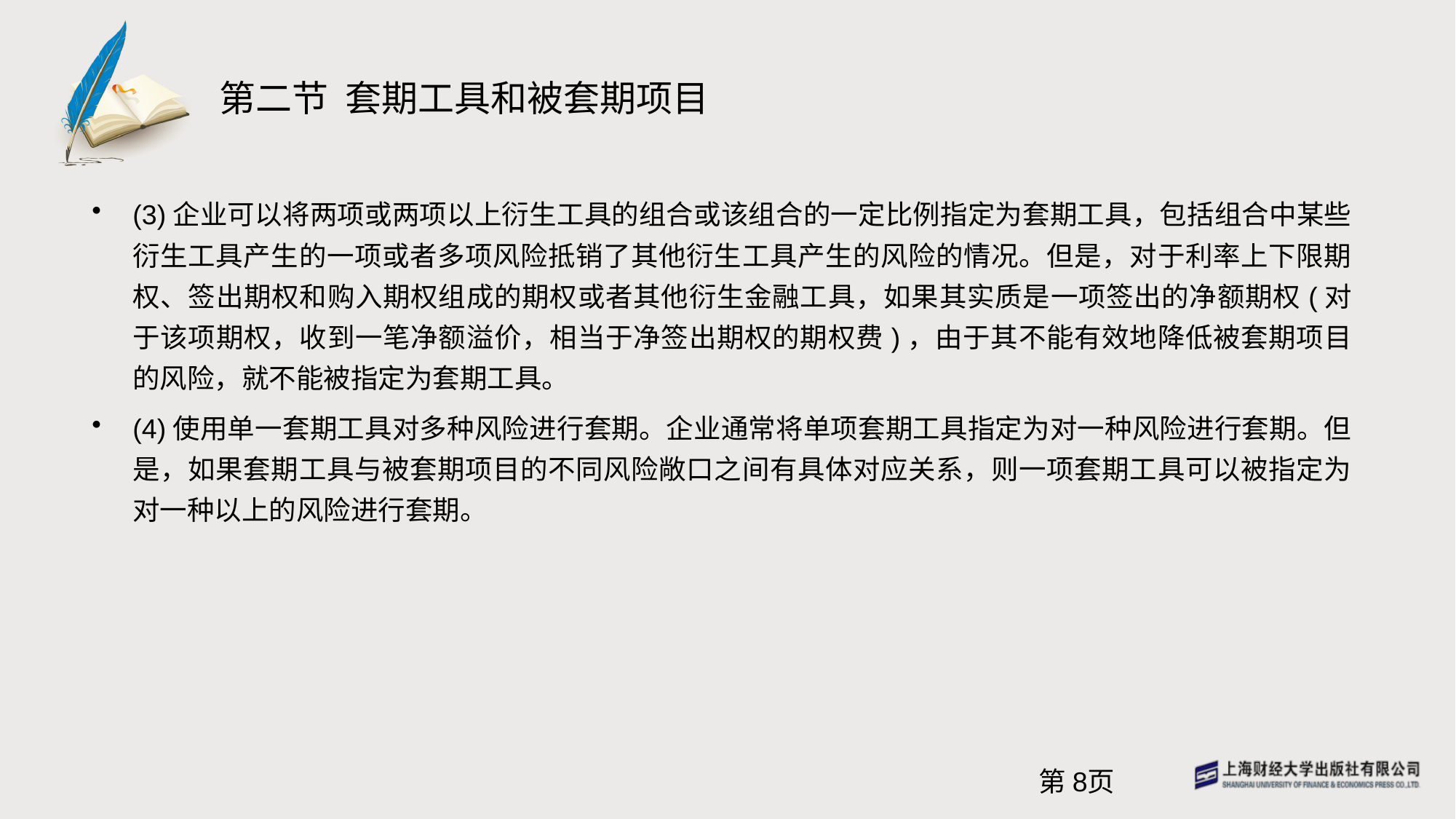

# 第二节  套期工具和被套期项目
(3)企业可以将两项或两项以上衍生工具的组合或该组合的一定比例指定为套期工具，包括组合中某些衍生工具产生的一项或者多项风险抵销了其他衍生工具产生的风险的情况。但是，对于利率上下限期权、签出期权和购入期权组成的期权或者其他衍生金融工具，如果其实质是一项签出的净额期权(对于该项期权，收到一笔净额溢价，相当于净签出期权的期权费)，由于其不能有效地降低被套期项目的风险，就不能被指定为套期工具。
(4)使用单一套期工具对多种风险进行套期。企业通常将单项套期工具指定为对一种风险进行套期。但是，如果套期工具与被套期项目的不同风险敞口之间有具体对应关系，则一项套期工具可以被指定为对一种以上的风险进行套期。

8